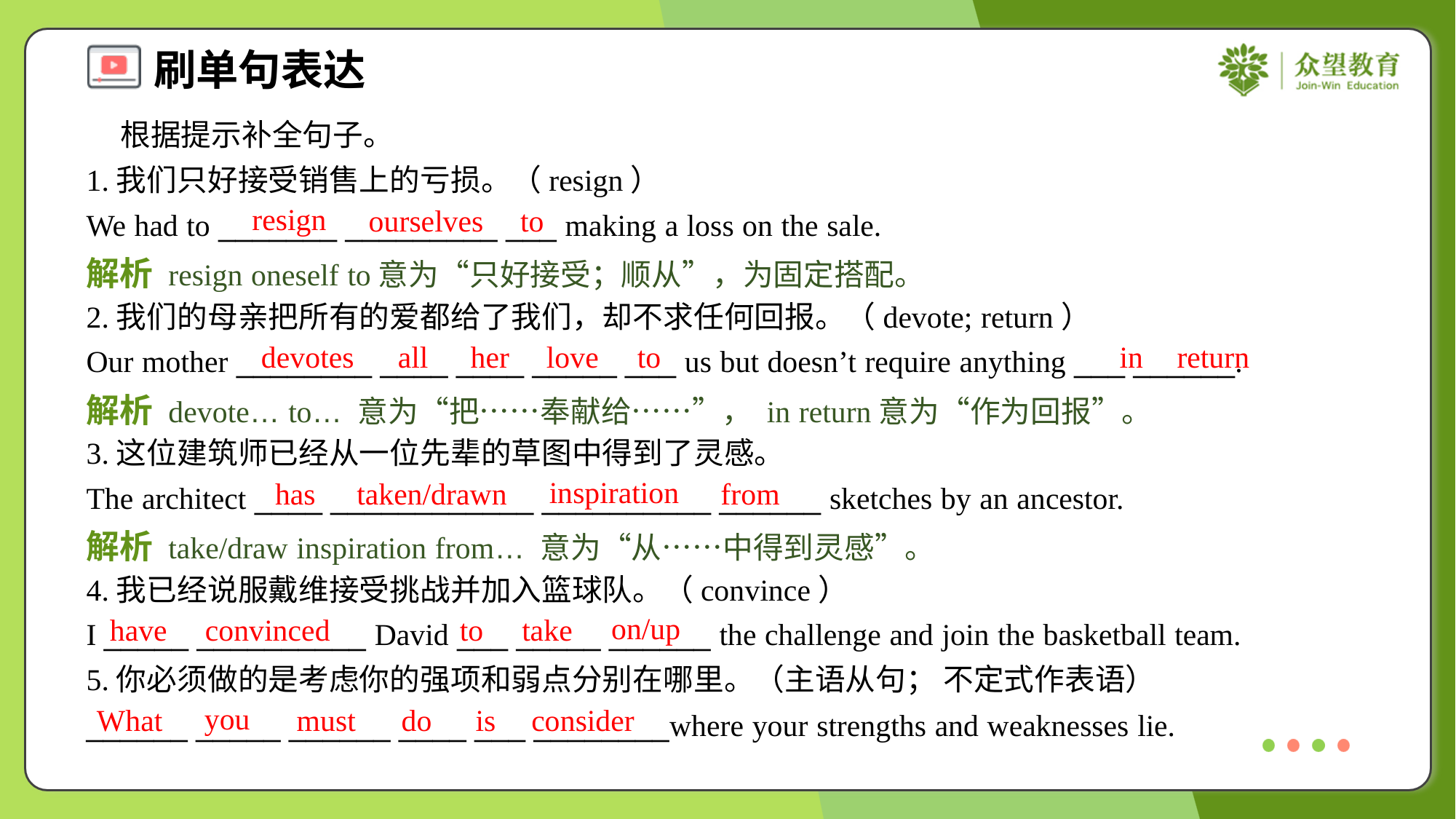

根据提示补全句子。
1.我们只好接受销售上的亏损。（resign）
We had to _______ _________ ___ making a loss on the sale.
resign
ourselves
to
解析 resign oneself to意为“只好接受；顺从”，为固定搭配。
2.我们的母亲把所有的爱都给了我们，却不求任何回报。（devote; return）
Our mother ________ ____ ____ _____ ___ us but doesn’t require anything ___ ______.
devotes
all
her
love
to
in
return
解析 devote… to… 意为“把……奉献给……”， in return意为“作为回报”。
3.这位建筑师已经从一位先辈的草图中得到了灵感。
The architect ____ ____________ __________ ______ sketches by an ancestor.
inspiration
has
taken/drawn
from
解析 take/draw inspiration from… 意为“从……中得到灵感”。
4.我已经说服戴维接受挑战并加入篮球队。（convince）
I _____ __________ David ___ _____ ______ the challenge and join the basketball team.
5.你必须做的是考虑你的强项和弱点分别在哪里。（主语从句； 不定式作表语）
______ _____ ______ ____ ___ ________where your strengths and weaknesses lie.
on/up
have
convinced
to
take
you
What
must
do
is
consider